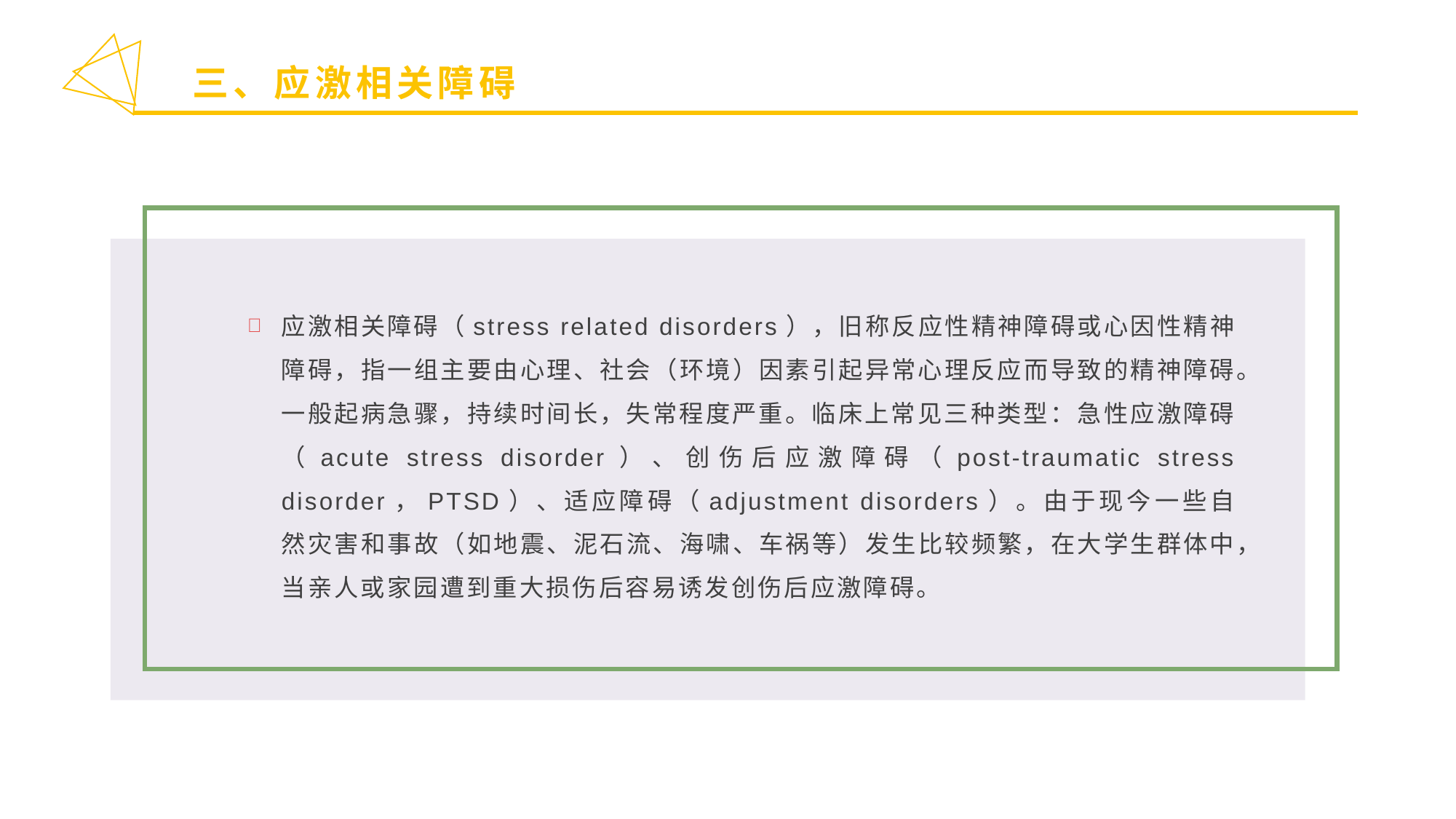

三、应激相关障碍

应激相关障碍（stress related disorders），旧称反应性精神障碍或心因性精神障碍，指一组主要由心理、社会（环境）因素引起异常心理反应而导致的精神障碍。一般起病急骤，持续时间长，失常程度严重。临床上常见三种类型：急性应激障碍（acute stress disorder）、创伤后应激障碍（post-traumatic stress disorder，PTSD）、适应障碍（adjustment disorders）。由于现今一些自然灾害和事故（如地震、泥石流、海啸、车祸等）发生比较频繁，在大学生群体中，当亲人或家园遭到重大损伤后容易诱发创伤后应激障碍。